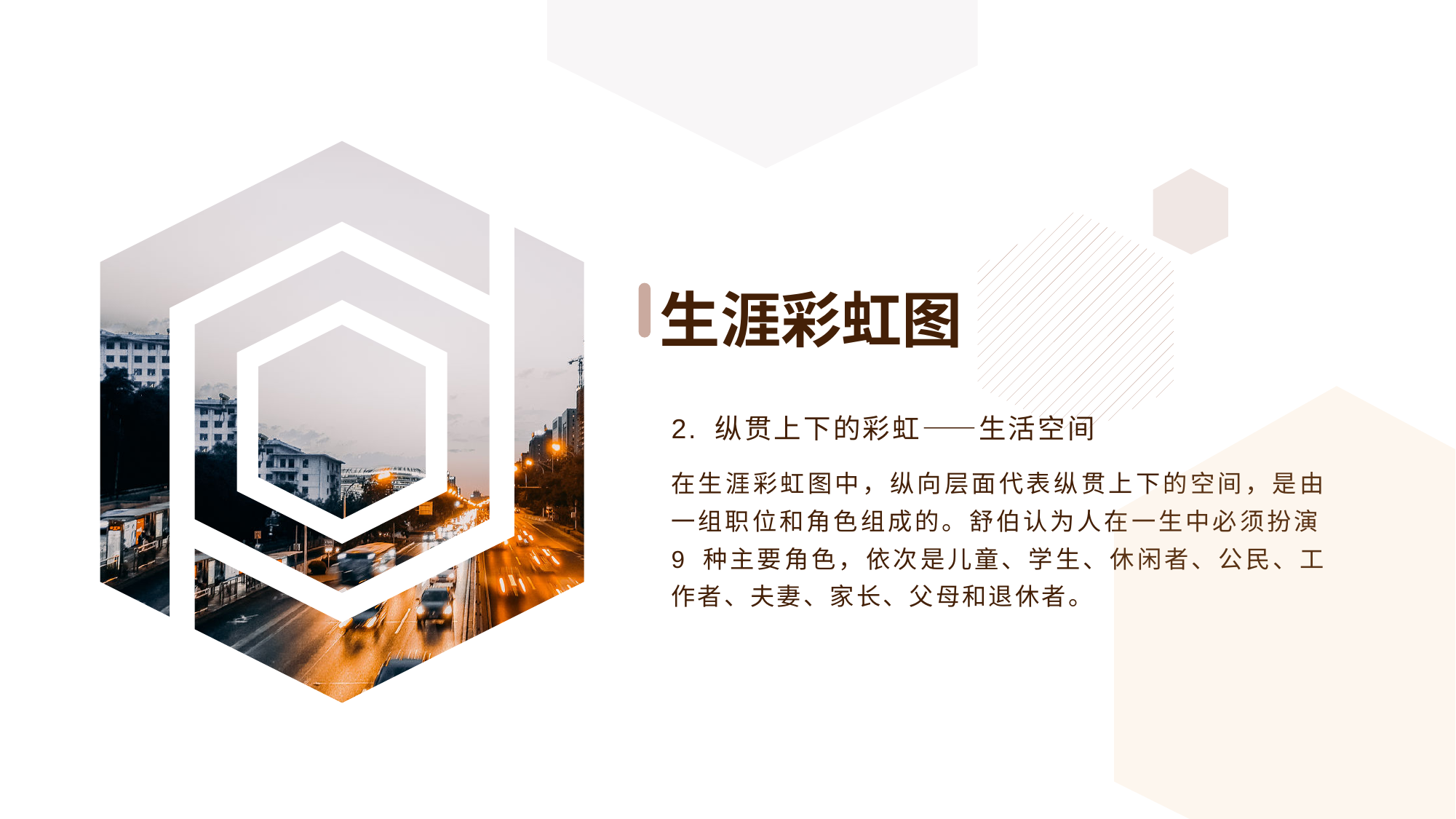

生涯彩虹图

2. 纵贯上下的彩虹——生活空间
在生涯彩虹图中，纵向层面代表纵贯上下的空间，是由一组职位和角色组成的。舒伯认为人在一生中必须扮演9 种主要角色，依次是儿童、学生、休闲者、公民、工作者、夫妻、家长、父母和退休者。